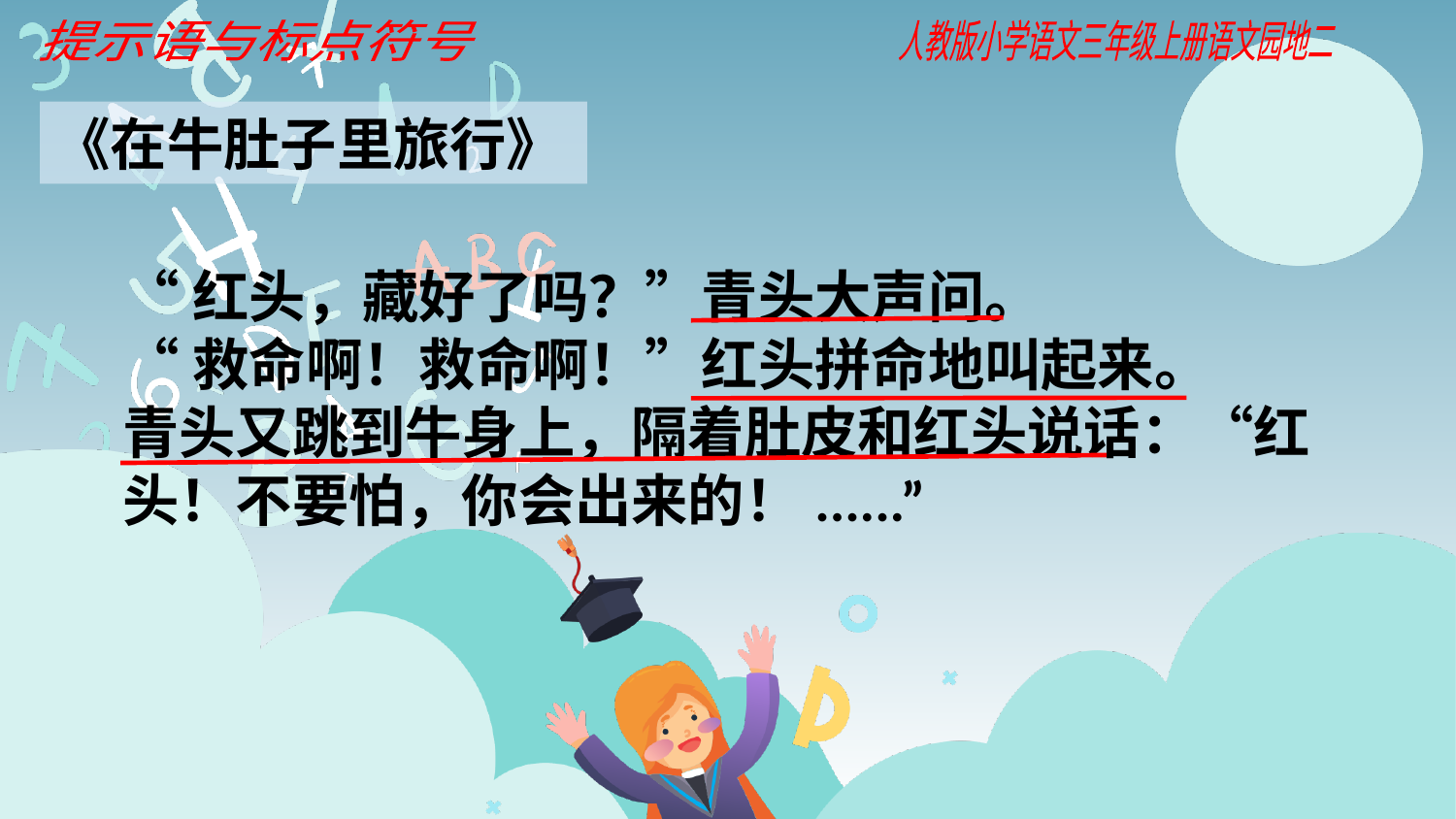

提示语与标点符号
人教版小学语文三年级上册语文园地二
《在牛肚子里旅行》
“红头，藏好了吗？”青头大声问。
“救命啊！救命啊！”红头拼命地叫起来。
青头又跳到牛身上，隔着肚皮和红头说话：“红头！不要怕，你会出来的！......”